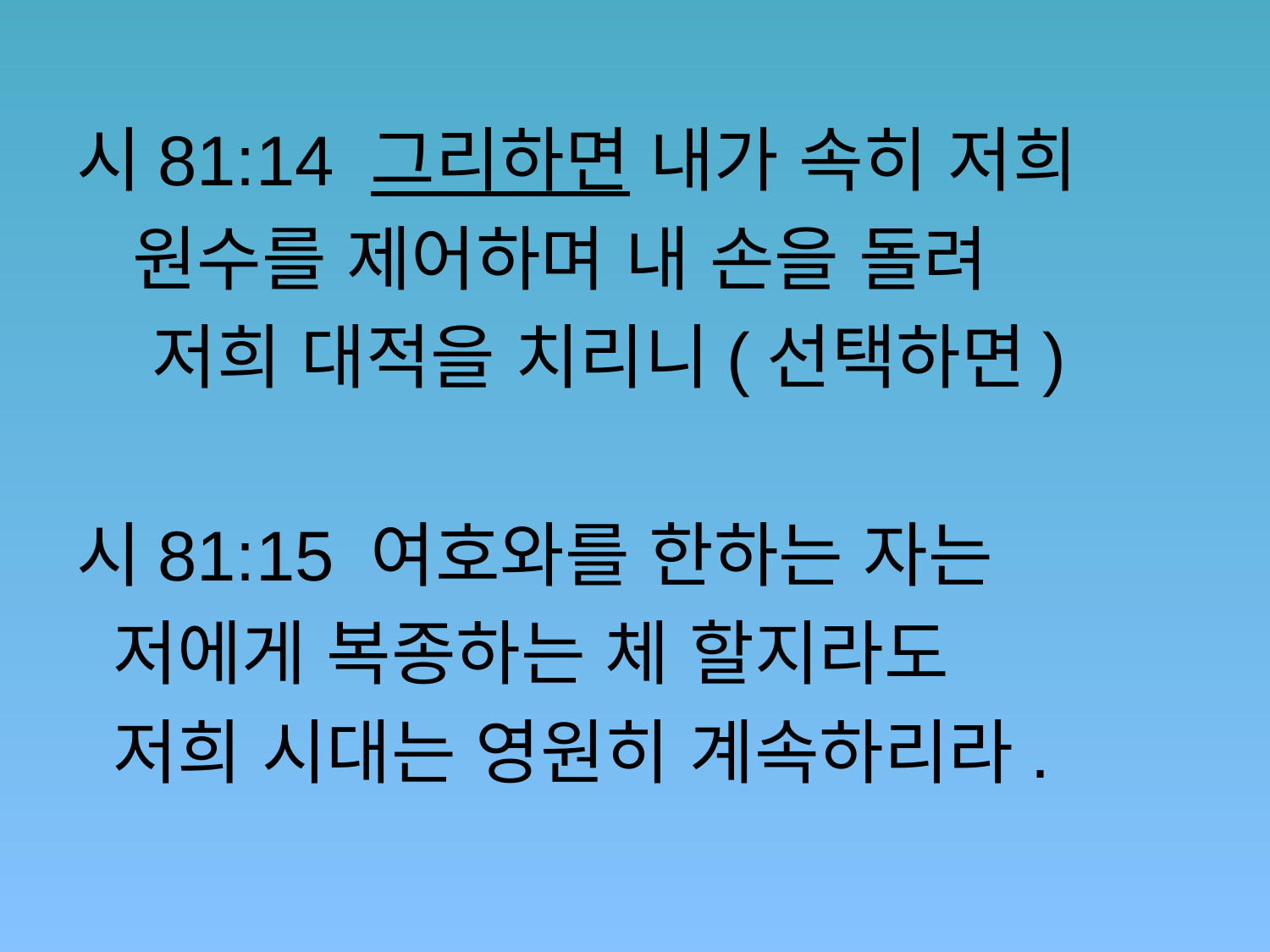

#
시81:14 그리하면 내가 속히 저희
  원수를 제어하며 내 손을 돌려
   저희 대적을 치리니(선택하면)

시81:15 여호와를 한하는 자는
 저에게 복종하는 체 할지라도
 저희 시대는 영원히 계속하리라.